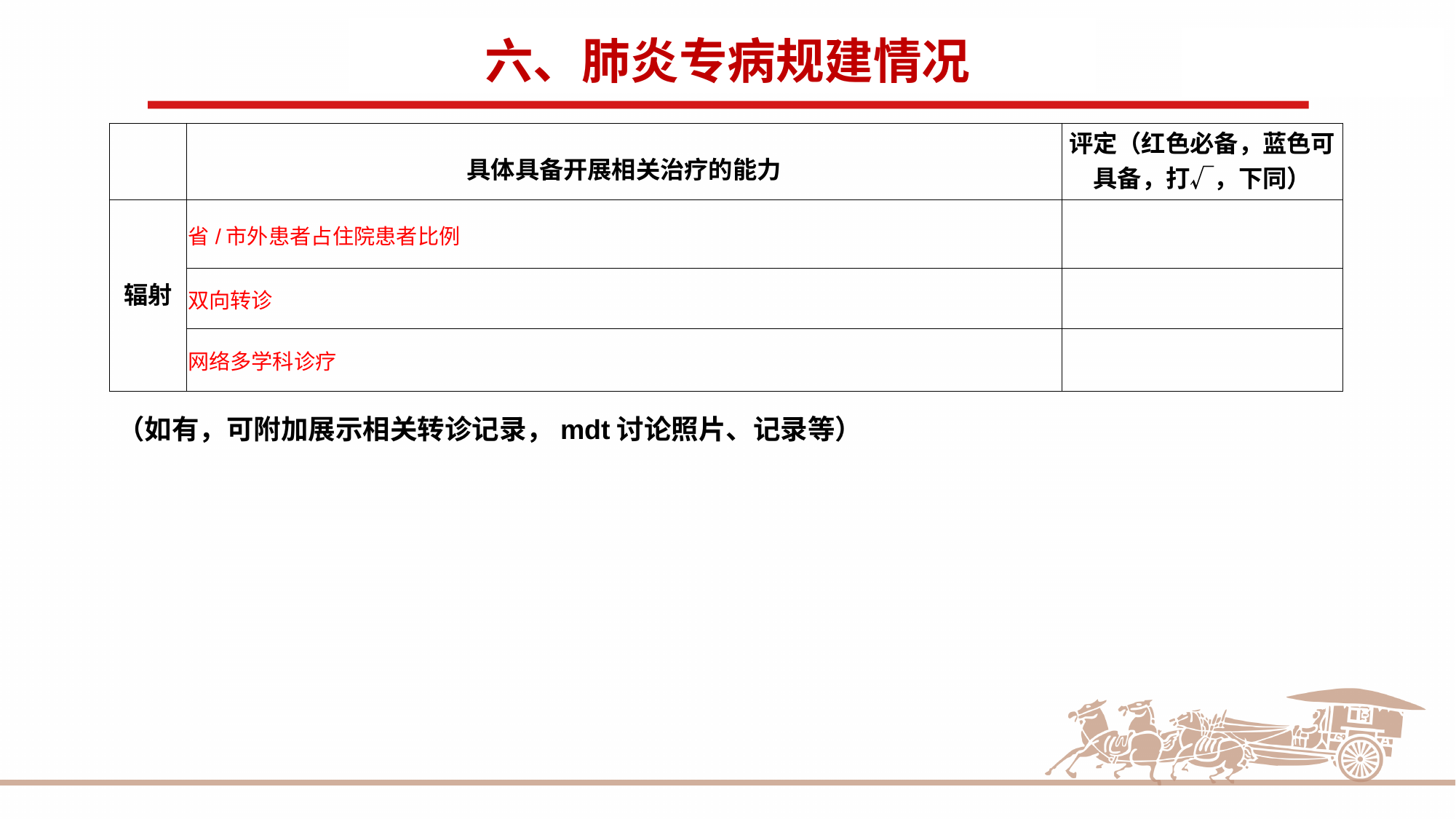

六、肺炎专病规建情况
|  | 具体具备开展相关治疗的能力 | 评定（红色必备，蓝色可具备，打√，下同） |
| --- | --- | --- |
| 辐射 | 省/市外患者占住院患者比例 |  |
|  | 双向转诊 |  |
|  | 网络多学科诊疗 |  |
（如有，可附加展示相关转诊记录，mdt讨论照片、记录等）